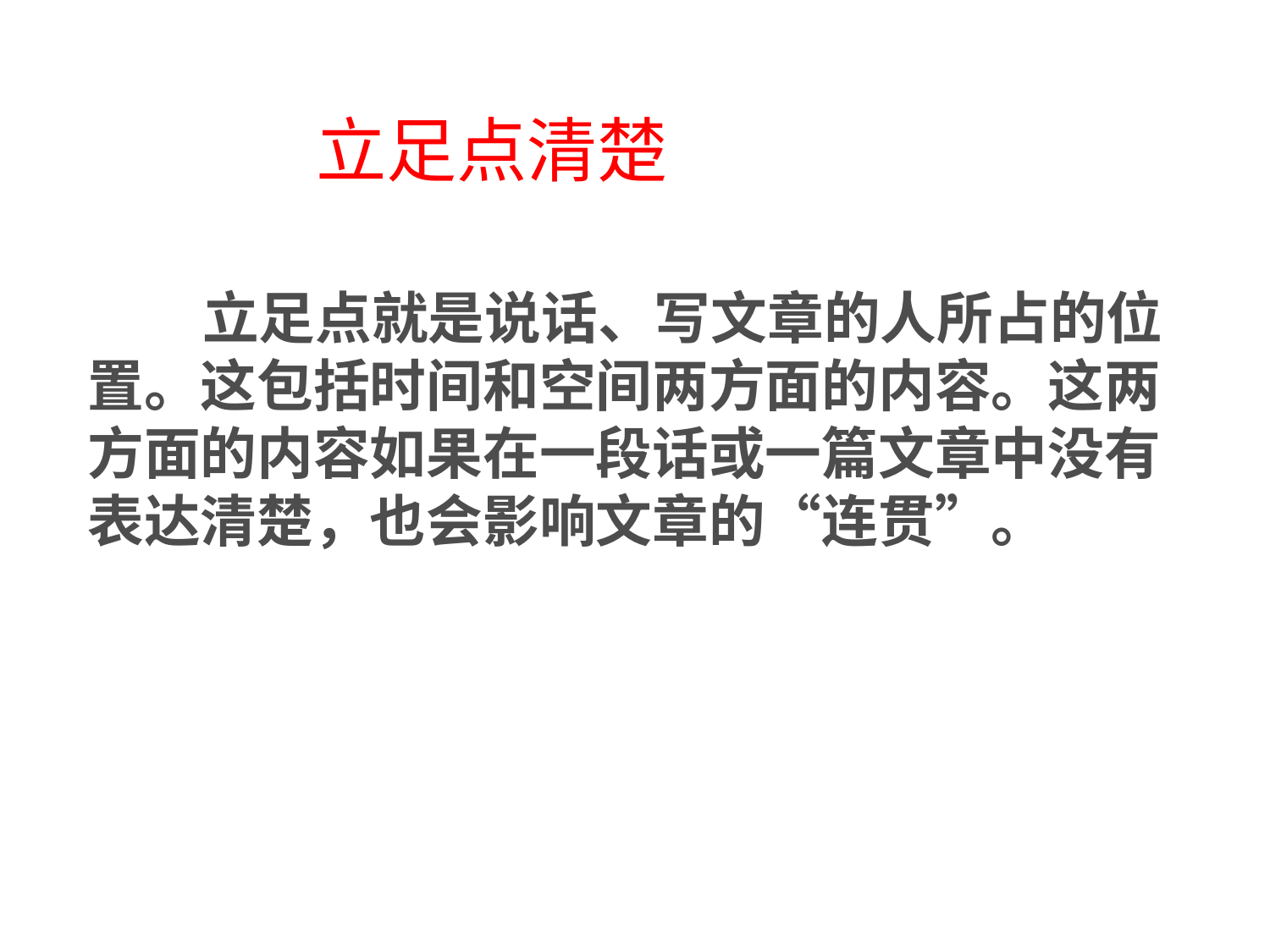

立足点清楚
        立足点就是说话、写文章的人所占的位置。这包括时间和空间两方面的内容。这两方面的内容如果在一段话或一篇文章中没有表达清楚，也会影响文章的“连贯”。